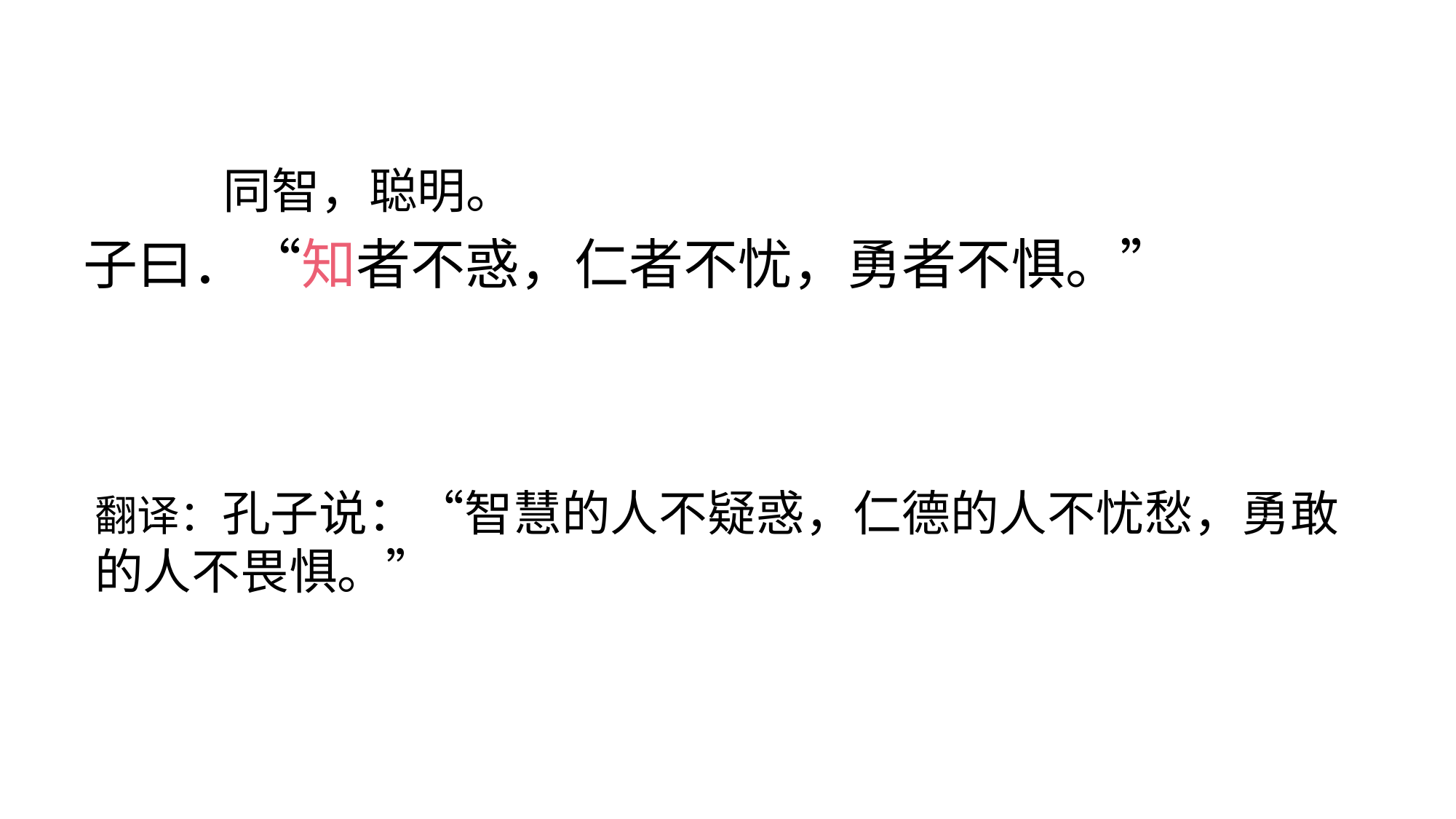

同智，聪明。
子曰．“知者不惑，仁者不忧，勇者不惧。”
翻译：孔子说：“智慧的人不疑惑，仁德的人不忧愁，勇敢的人不畏惧。”